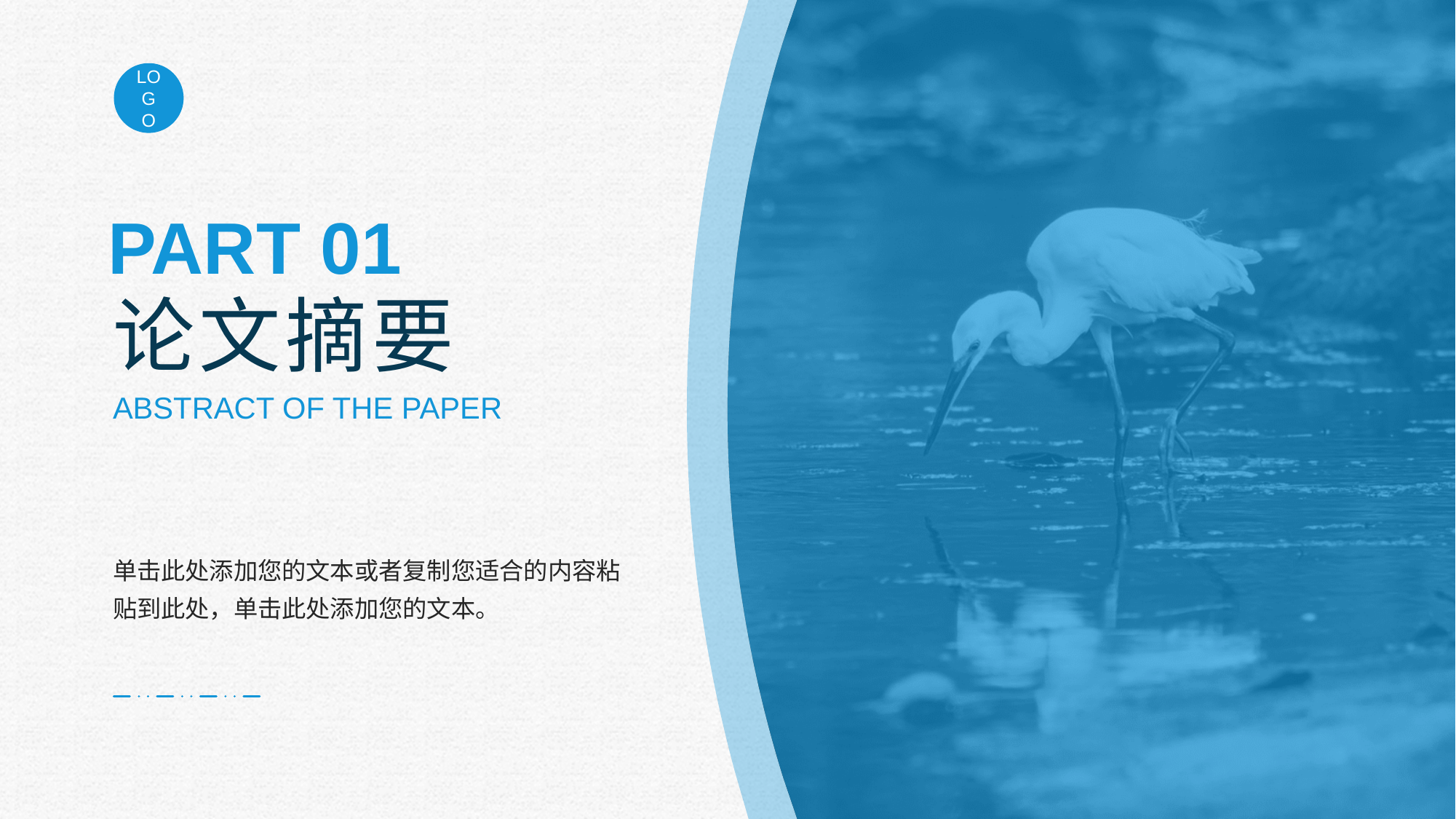

LOGO
PART 01
论文摘要
ABSTRACT OF THE PAPER
单击此处添加您的文本或者复制您适合的内容粘贴到此处，单击此处添加您的文本。